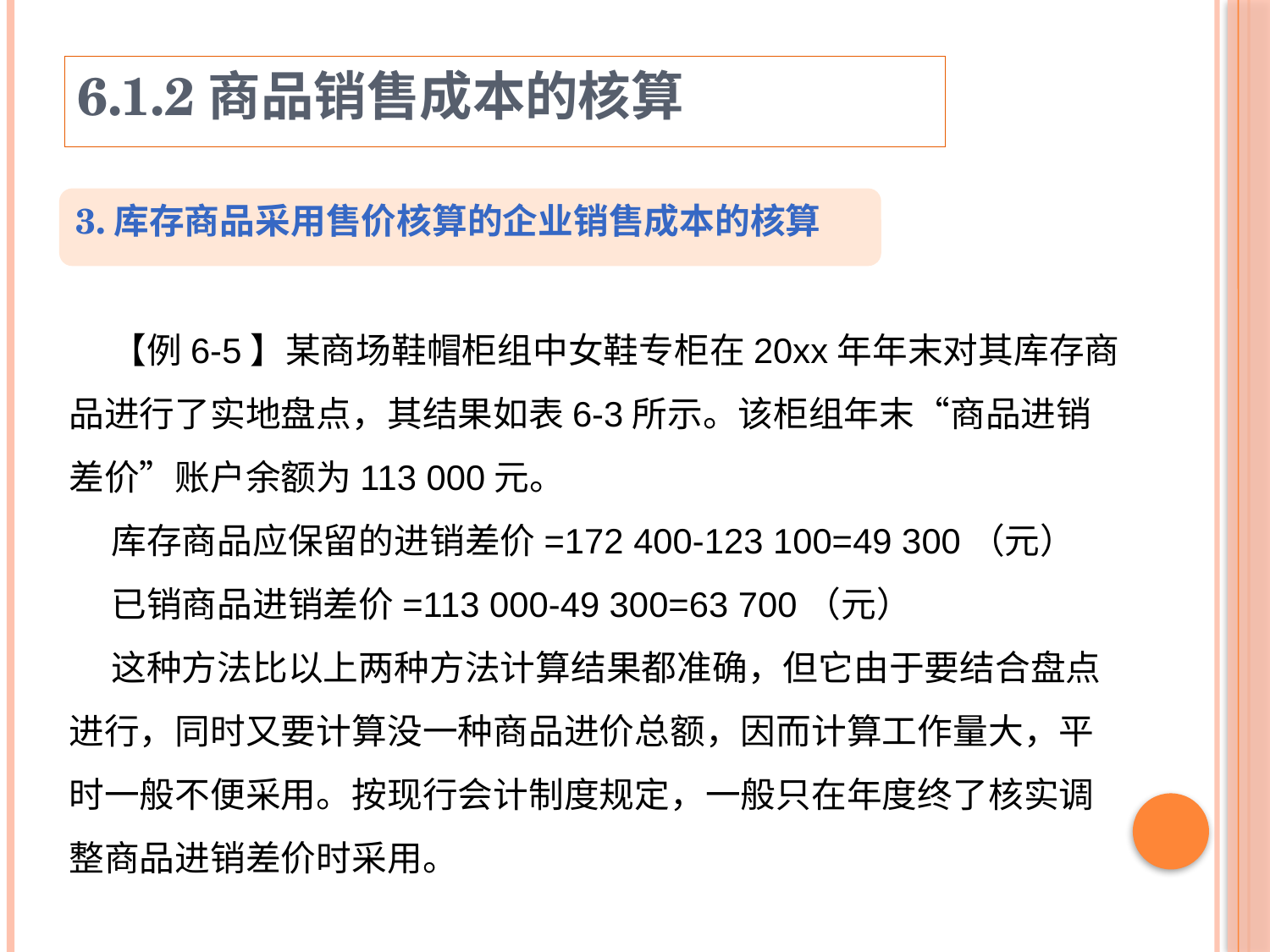

6.1.2商品销售成本的核算
3.库存商品采用售价核算的企业销售成本的核算
【例6-5】某商场鞋帽柜组中女鞋专柜在20xx年年末对其库存商品进行了实地盘点，其结果如表6-3所示。该柜组年末“商品进销差价”账户余额为113 000元。
库存商品应保留的进销差价=172 400-123 100=49 300（元）
已销商品进销差价=113 000-49 300=63 700（元）
这种方法比以上两种方法计算结果都准确，但它由于要结合盘点进行，同时又要计算没一种商品进价总额，因而计算工作量大，平时一般不便采用。按现行会计制度规定，一般只在年度终了核实调整商品进销差价时采用。